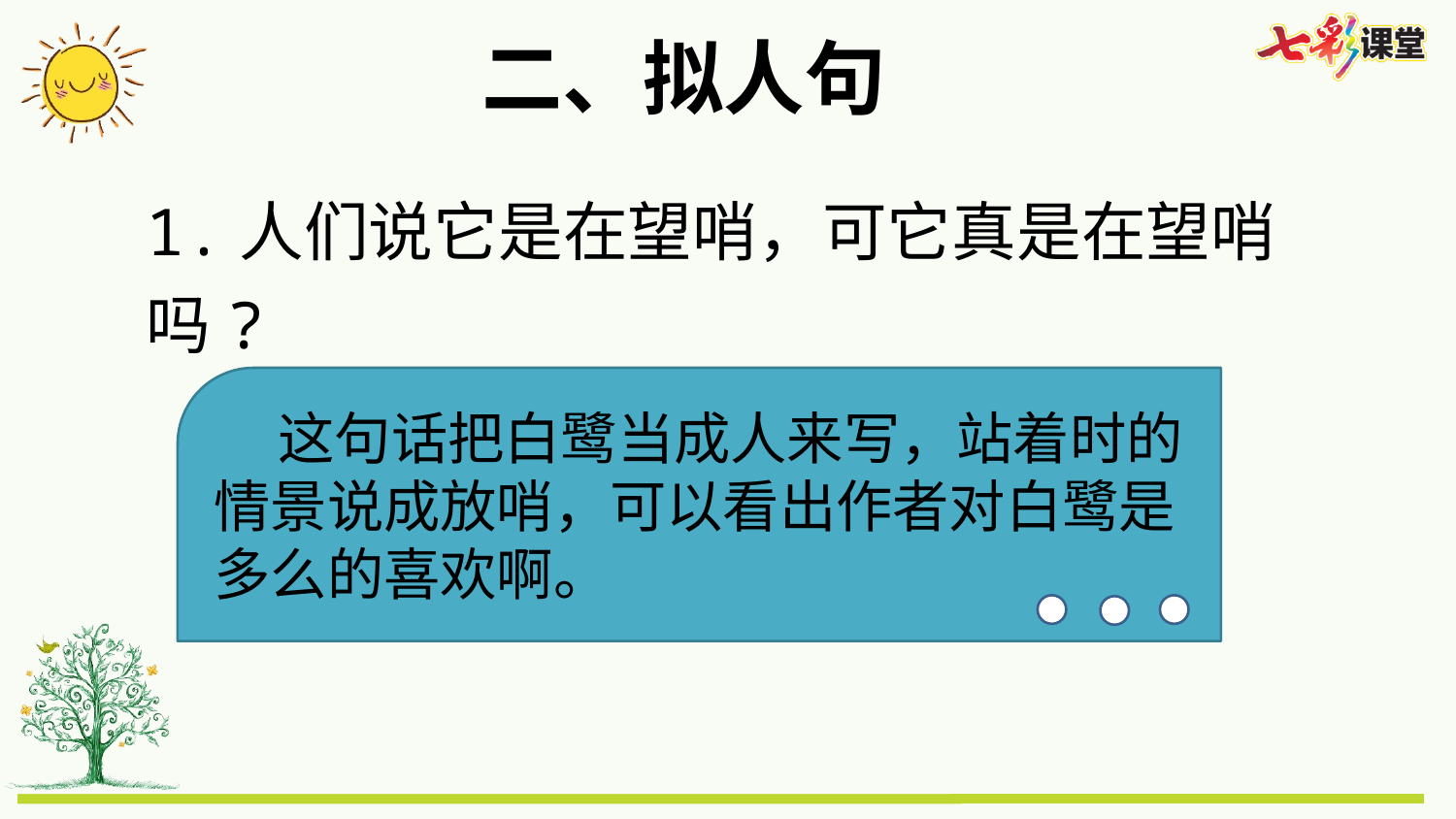

二、拟人句
1.人们说它是在望哨，可它真是在望哨吗?
    这句话把白鹭当成人来写，站着时的情景说成放哨，可以看出作者对白鹭是多么的喜欢啊。